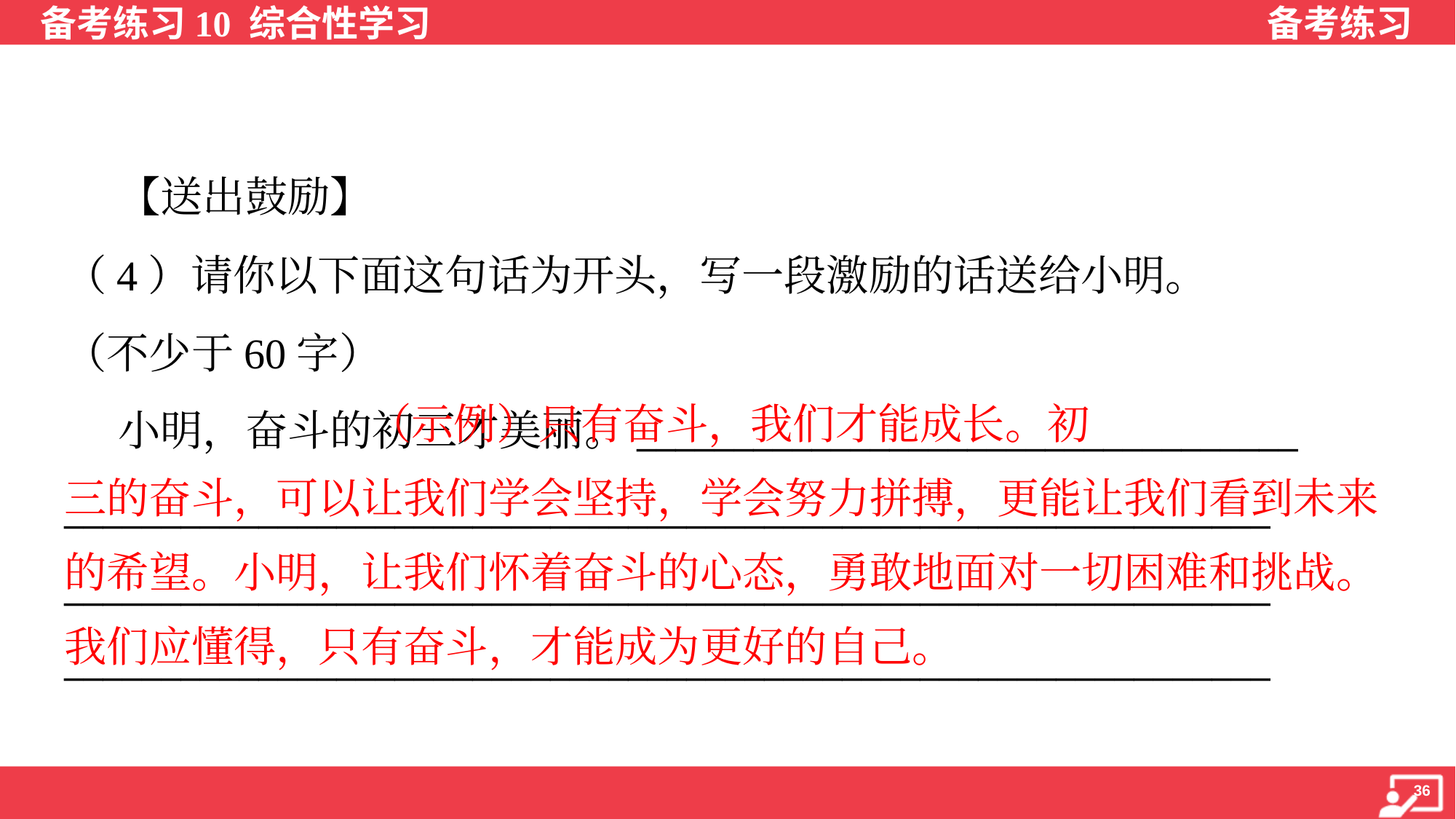

【送出鼓励】
（4）请你以下面这句话为开头，写一段激励的话送给小明。
（不少于60字）
    小明，奋斗的初三才美丽。__________________________________
______________________________________________________________
______________________________________________________________
______________________________________________________________
                           （示例）只有奋斗，我们才能成长。初
三的奋斗，可以让我们学会坚持，学会努力拼搏，更能让我们看到未来
的希望。小明，让我们怀着奋斗的心态，勇敢地面对一切困难和挑战。
我们应懂得，只有奋斗，才能成为更好的自己。